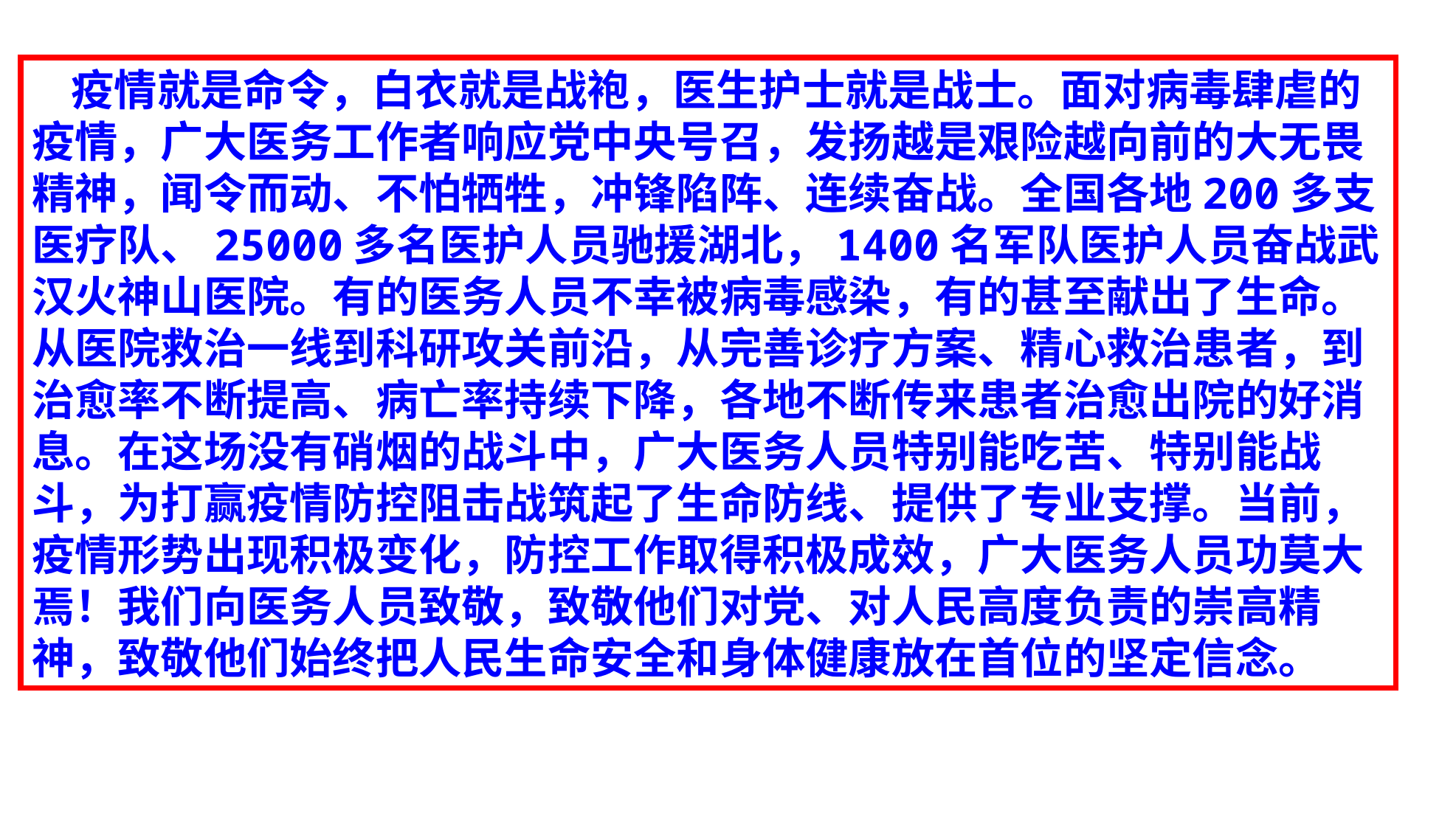

疫情就是命令，白衣就是战袍，医生护士就是战士。面对病毒肆虐的疫情，广大医务工作者响应党中央号召，发扬越是艰险越向前的大无畏精神，闻令而动、不怕牺牲，冲锋陷阵、连续奋战。全国各地200多支医疗队、25000多名医护人员驰援湖北，1400名军队医护人员奋战武汉火神山医院。有的医务人员不幸被病毒感染，有的甚至献出了生命。从医院救治一线到科研攻关前沿，从完善诊疗方案、精心救治患者，到治愈率不断提高、病亡率持续下降，各地不断传来患者治愈出院的好消息。在这场没有硝烟的战斗中，广大医务人员特别能吃苦、特别能战斗，为打赢疫情防控阻击战筑起了生命防线、提供了专业支撑。当前，疫情形势出现积极变化，防控工作取得积极成效，广大医务人员功莫大焉！我们向医务人员致敬，致敬他们对党、对人民高度负责的崇高精神，致敬他们始终把人民生命安全和身体健康放在首位的坚定信念。